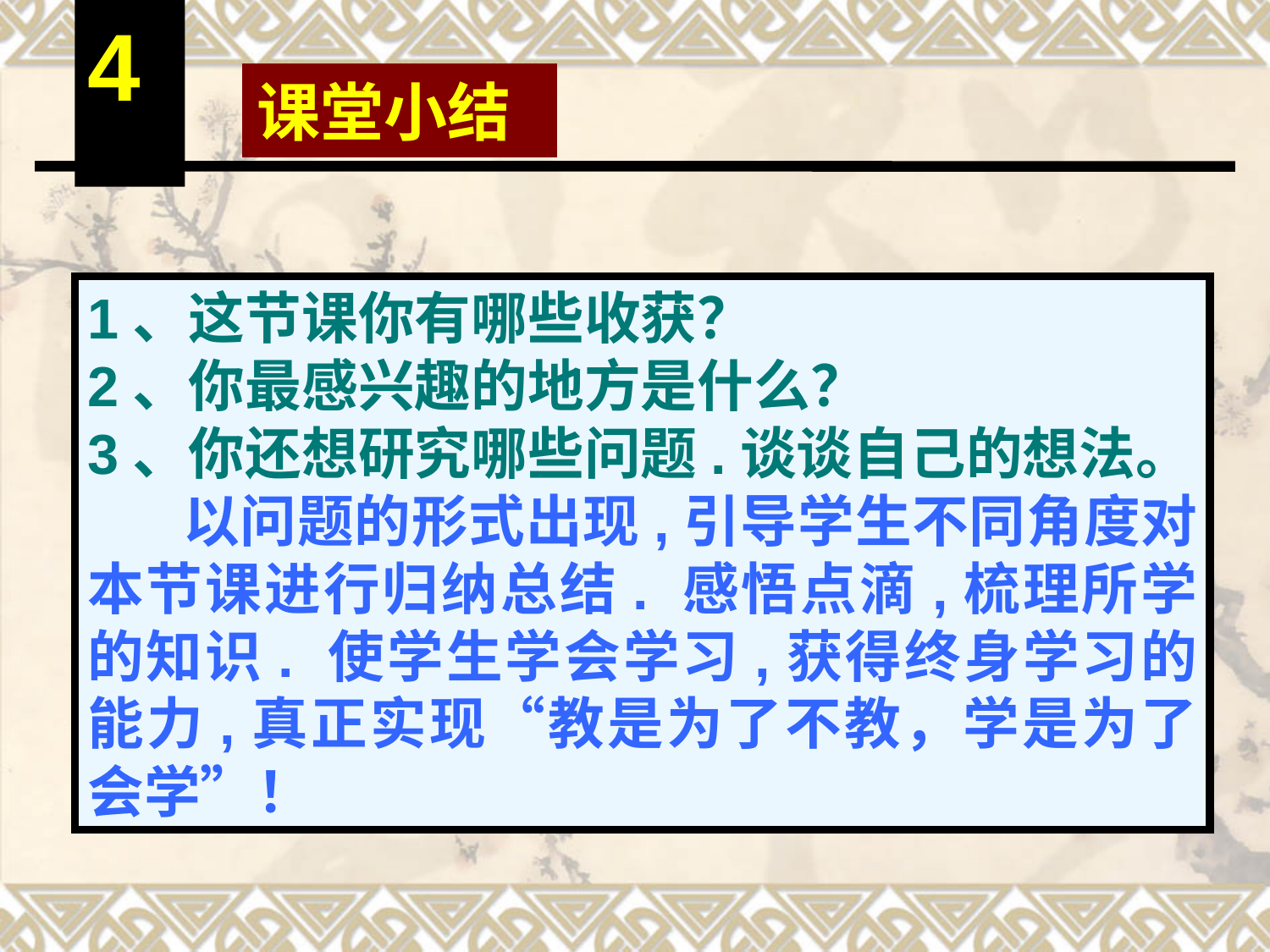

4

课堂小结

1、这节课你有哪些收获？
2、你最感兴趣的地方是什么？
3、你还想研究哪些问题.谈谈自己的想法。
      以问题的形式出现,引导学生不同角度对本节课进行归纳总结. 感悟点滴,梳理所学的知识. 使学生学会学习,获得终身学习的能力,真正实现“教是为了不教，学是为了会学”！